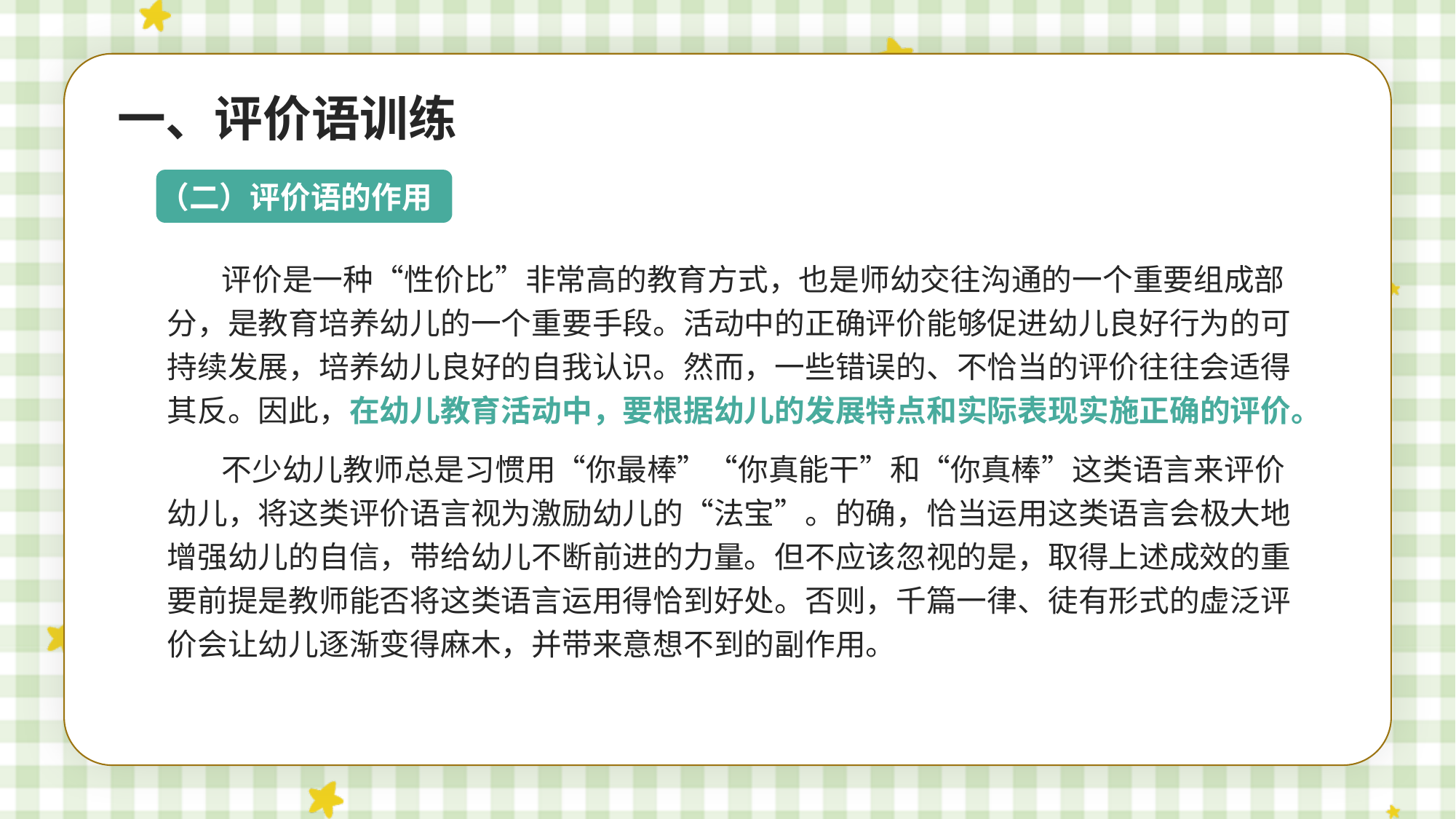

一、评价语训练
（二）评价语的作用
评价是一种“性价比”非常高的教育方式，也是师幼交往沟通的一个重要组成部分，是教育培养幼儿的一个重要手段。活动中的正确评价能够促进幼儿良好行为的可持续发展，培养幼儿良好的自我认识。然而，一些错误的、不恰当的评价往往会适得其反。因此，在幼儿教育活动中，要根据幼儿的发展特点和实际表现实施正确的评价。
不少幼儿教师总是习惯用“你最棒”“你真能干”和“你真棒”这类语言来评价幼儿，将这类评价语言视为激励幼儿的“法宝”。的确，恰当运用这类语言会极大地增强幼儿的自信，带给幼儿不断前进的力量。但不应该忽视的是，取得上述成效的重要前提是教师能否将这类语言运用得恰到好处。否则，千篇一律、徒有形式的虚泛评价会让幼儿逐渐变得麻木，并带来意想不到的副作用。